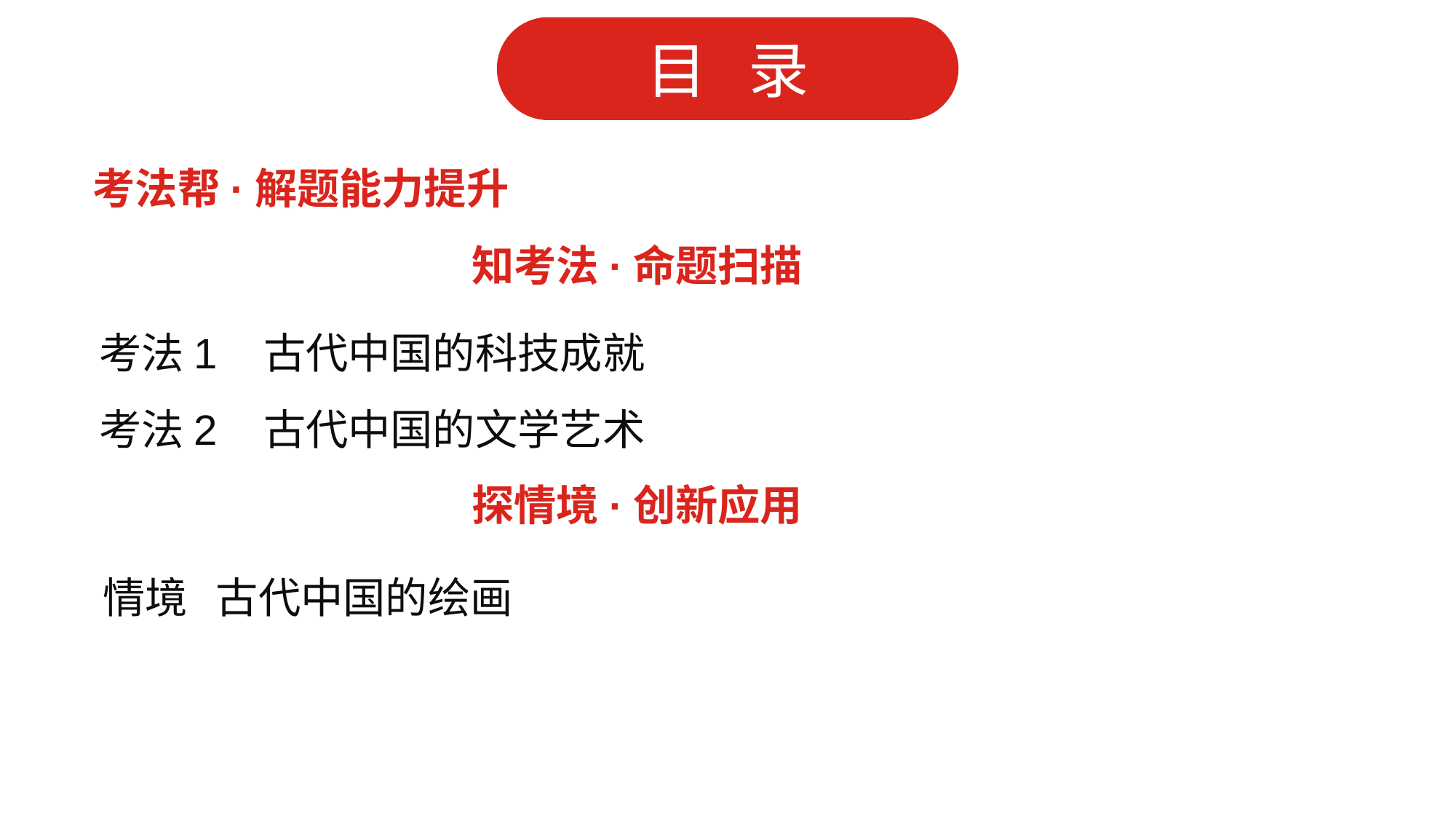

考法帮·解题能力提升
知考法·命题扫描
考法1   古代中国的科技成就
考法2   古代中国的文学艺术

探情境·创新应用
情境   古代中国的绘画